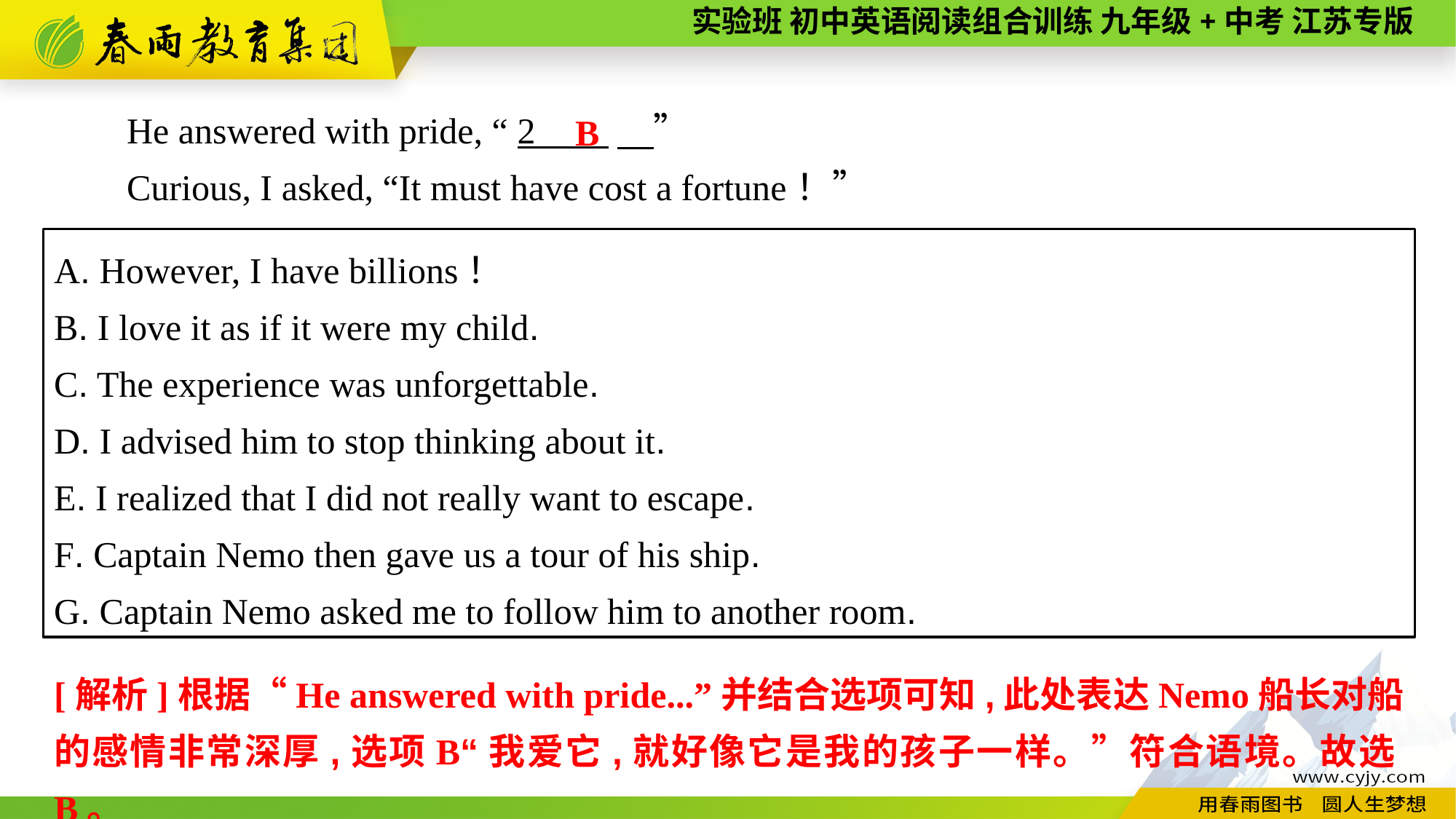

He answered with pride, “ 2        　”
Curious, I asked, “It must have cost a fortune！”
B
A. However, I have billions！
B. I love it as if it were my child.
C. The experience was unforgettable.
D. I advised him to stop thinking about it.
E. I realized that I did not really want to escape.
F. Captain Nemo then gave us a tour of his ship.
G. Captain Nemo asked me to follow him to another room.
[解析]根据“He answered with pride...”并结合选项可知,此处表达Nemo船长对船的感情非常深厚,选项B“我爱它,就好像它是我的孩子一样。”符合语境。故选B。